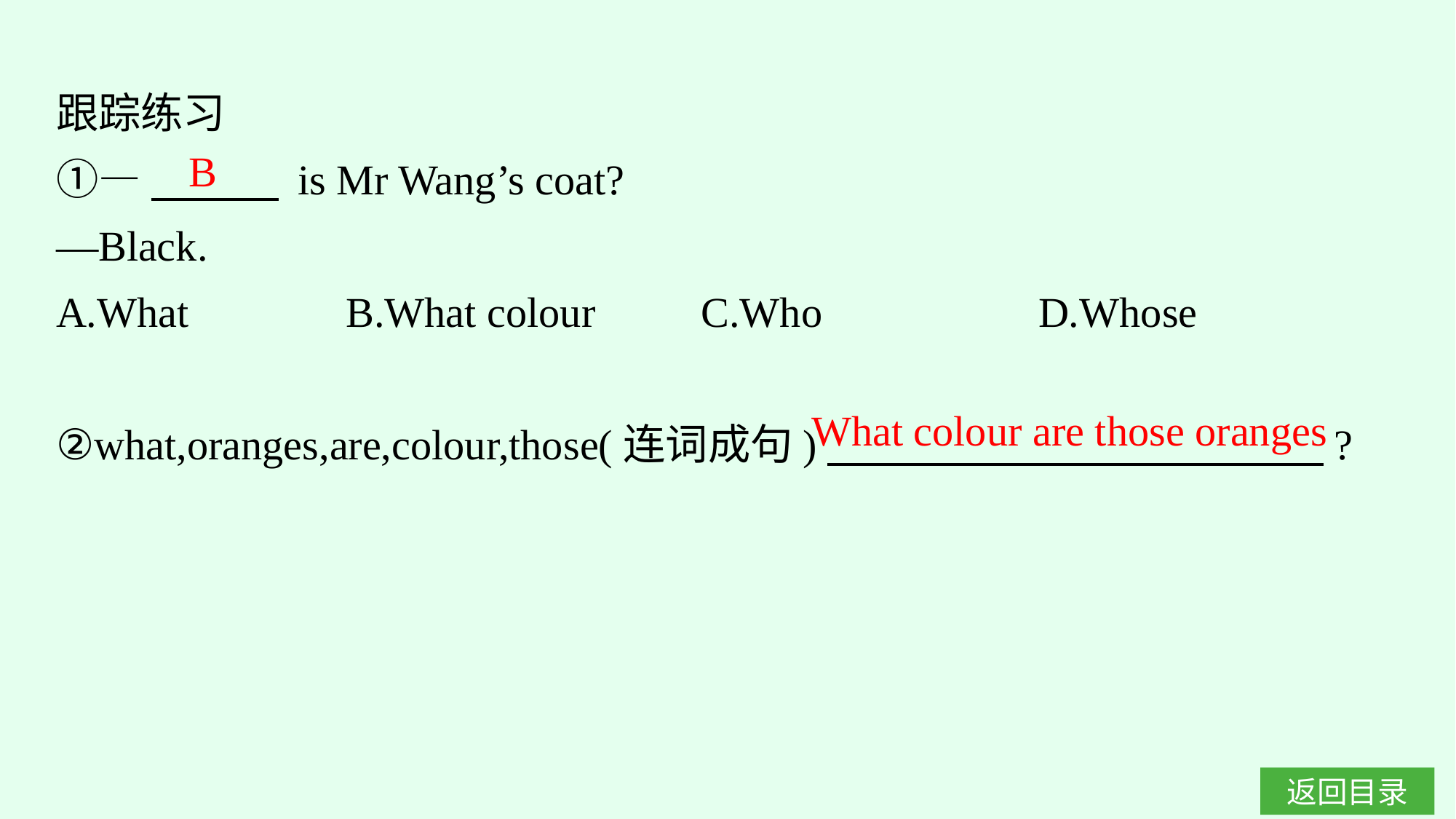

跟踪练习
①—　　　 is Mr Wang’s coat?
—Black.
A.What　　 　B.What colour          C.Who		D.Whose

②what,oranges,are,colour,those(连词成句)　                                                ?
B
What colour are those oranges